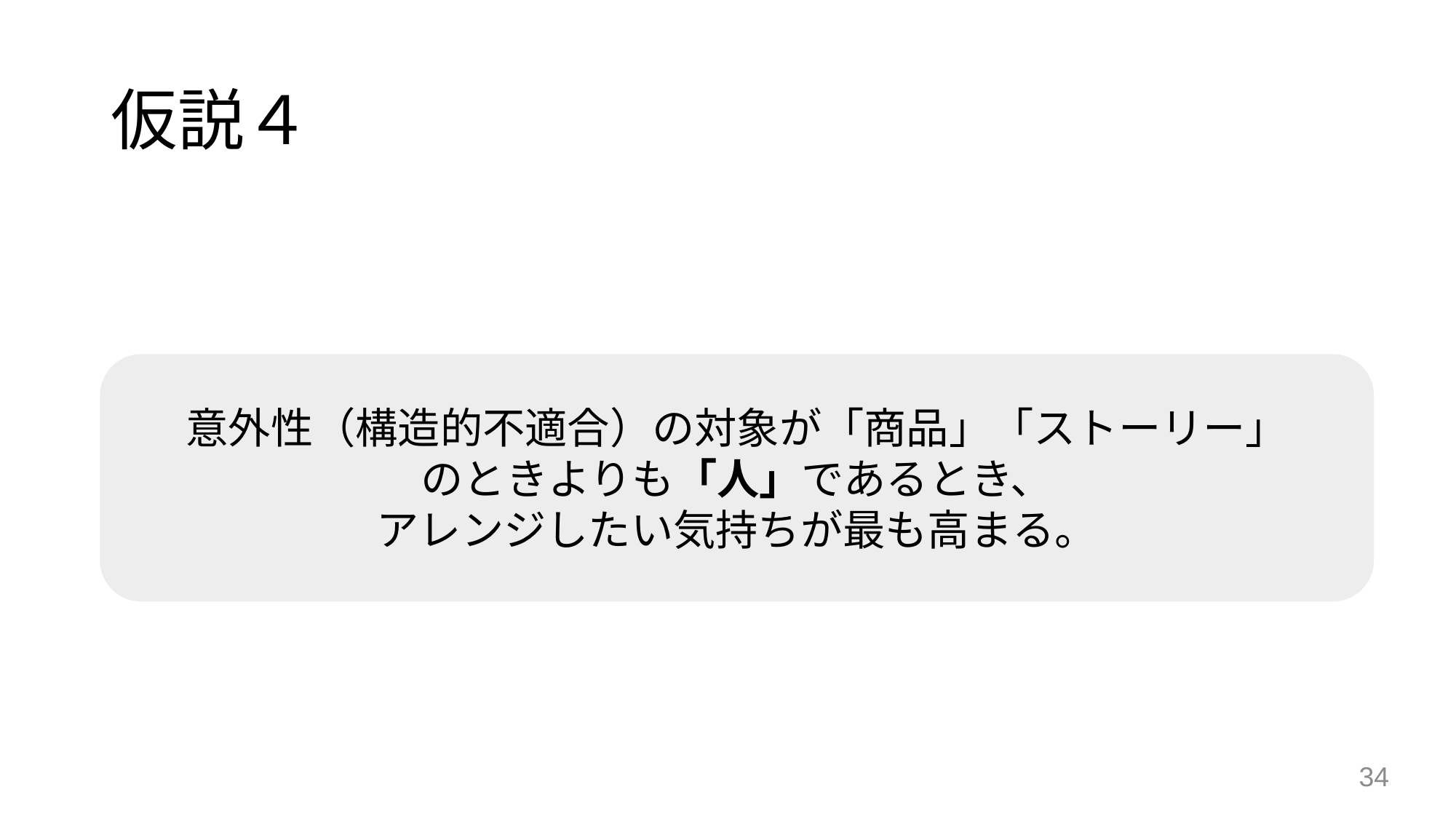

# 仮説４
意外性（構造的不適合）の対象が「商品」「ストーリー」
のときよりも「人」であるとき、
アレンジしたい気持ちが最も高まる。
34